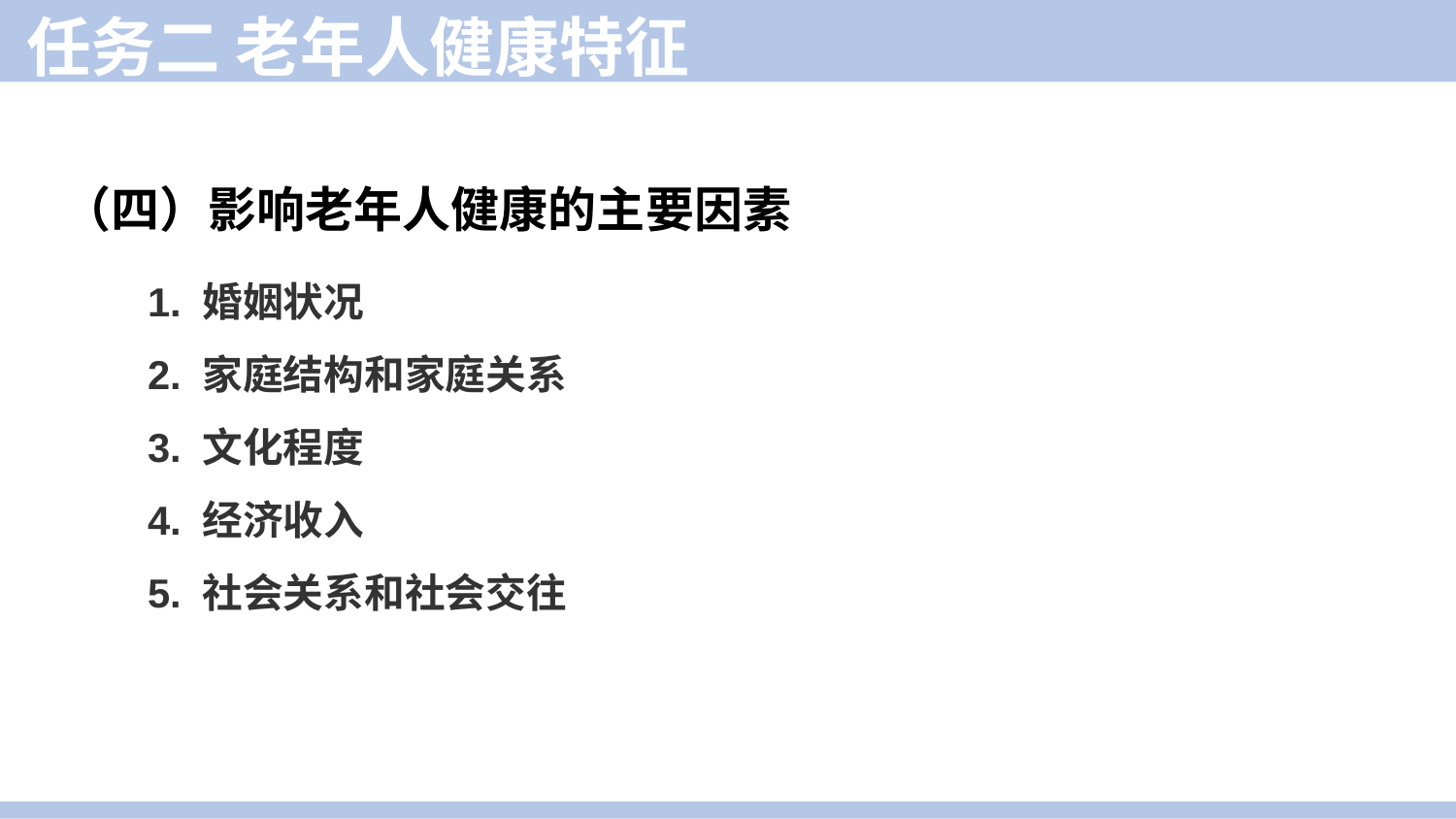

任务二 老年人健康特征
（四）影响老年人健康的主要因素
1. 婚姻状况
2. 家庭结构和家庭关系
3. 文化程度
4. 经济收入
5. 社会关系和社会交往